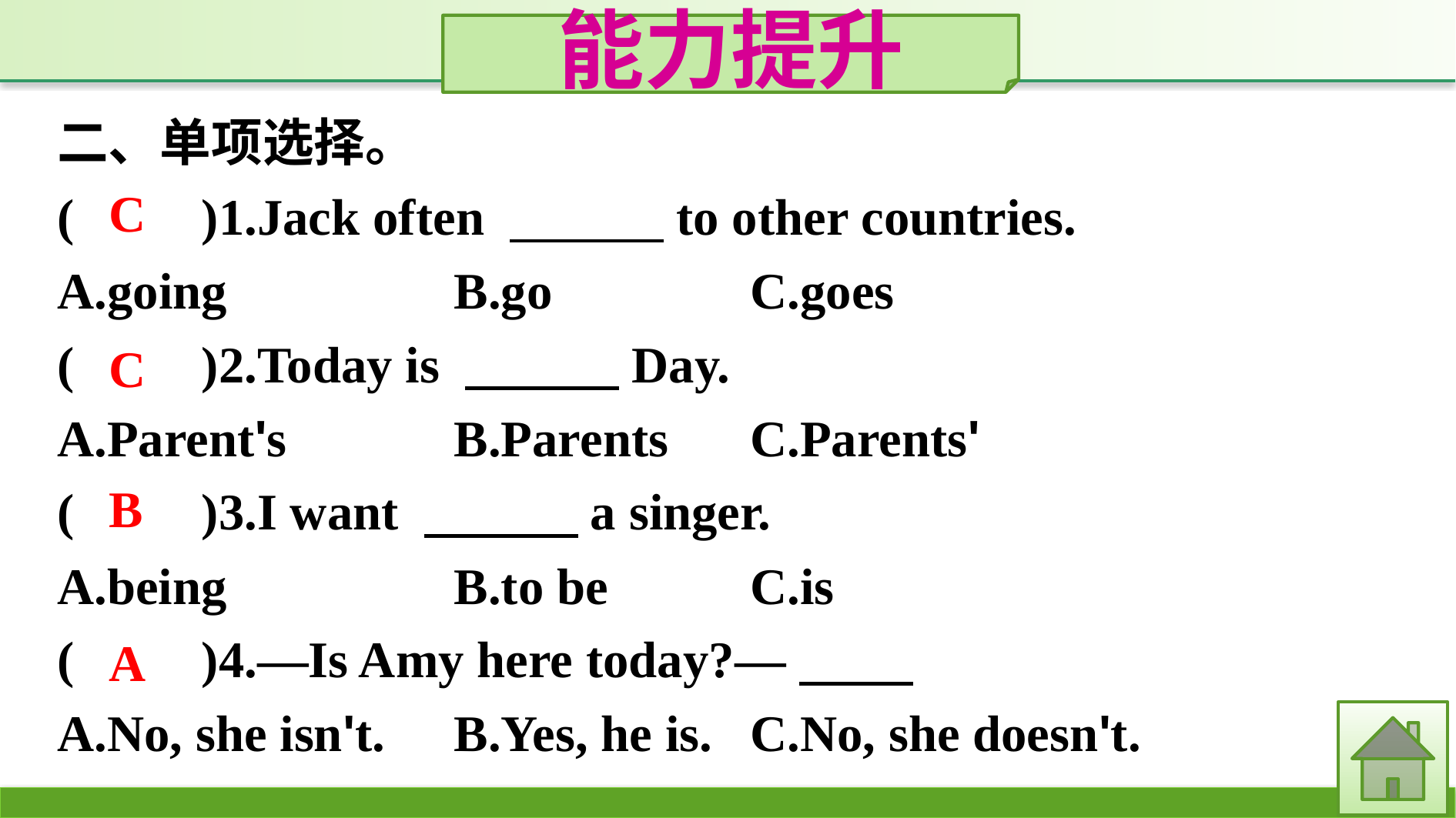

能力提升
二、单项选择。
(　　)1.Jack often 　　　to other countries.
A.going　　　	B.go　　　	C.goes
(　　)2.Today is 　　　Day.
A.Parent's		B.Parents	C.Parents'
(　　)3.I want 　　　a singer.
A.being		B.to be		C.is
(　　)4.—Is Amy here today?—
A.No, she isn't.	B.Yes, he is.	C.No, she doesn't.
C
C
B
A